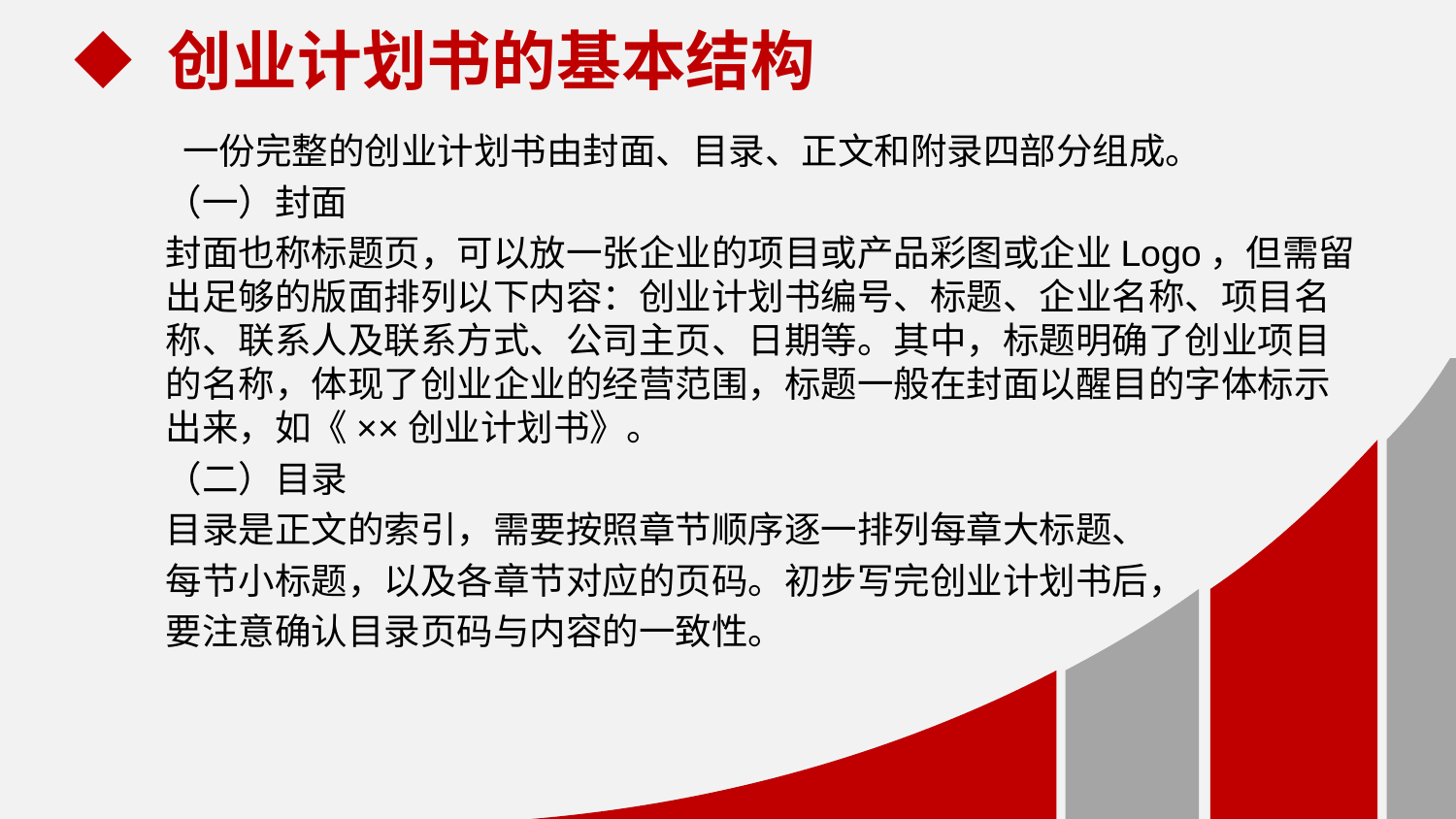

创业计划书的基本结构
 一份完整的创业计划书由封面、目录、正文和附录四部分组成。
（一）封面
封面也称标题页，可以放一张企业的项目或产品彩图或企业Logo，但需留出足够的版面排列以下内容：创业计划书编号、标题、企业名称、项目名称、联系人及联系方式、公司主页、日期等。其中，标题明确了创业项目的名称，体现了创业企业的经营范围，标题一般在封面以醒目的字体标示出来，如《××创业计划书》。
（二）目录
目录是正文的索引，需要按照章节顺序逐一排列每章大标题、
每节小标题，以及各章节对应的页码。初步写完创业计划书后，
要注意确认目录页码与内容的一致性。